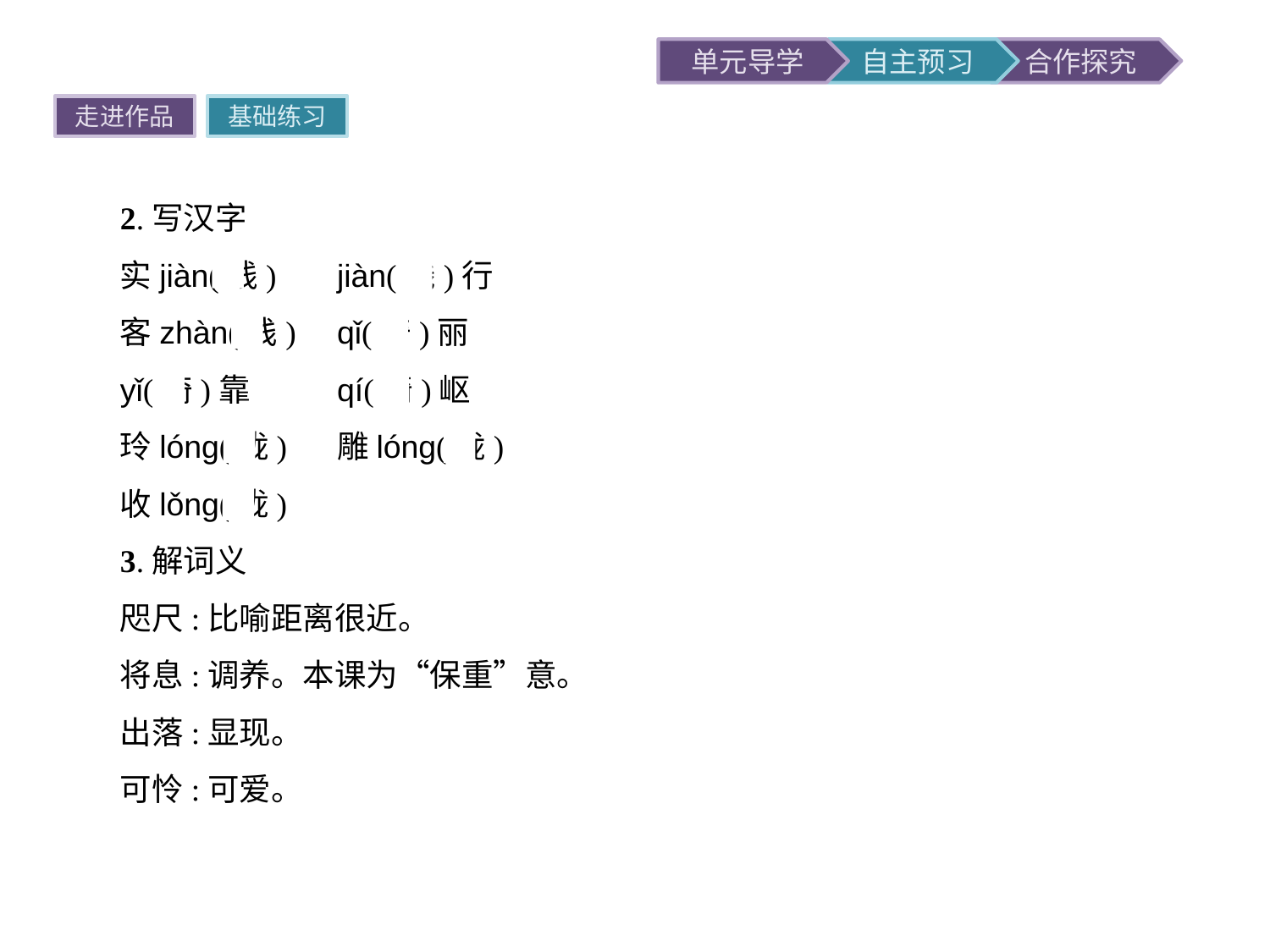

走进作品
基础练习
2.写汉字
实jiàn(践)	jiàn(饯)行
客zhàn(栈)	qǐ(绮)丽
yǐ(倚)靠	qí(崎)岖
玲lóng(珑)	雕lóng(栊)
收lǒng(拢)
3.解词义
咫尺:比喻距离很近。
将息:调养。本课为“保重”意。
出落:显现。
可怜:可爱。